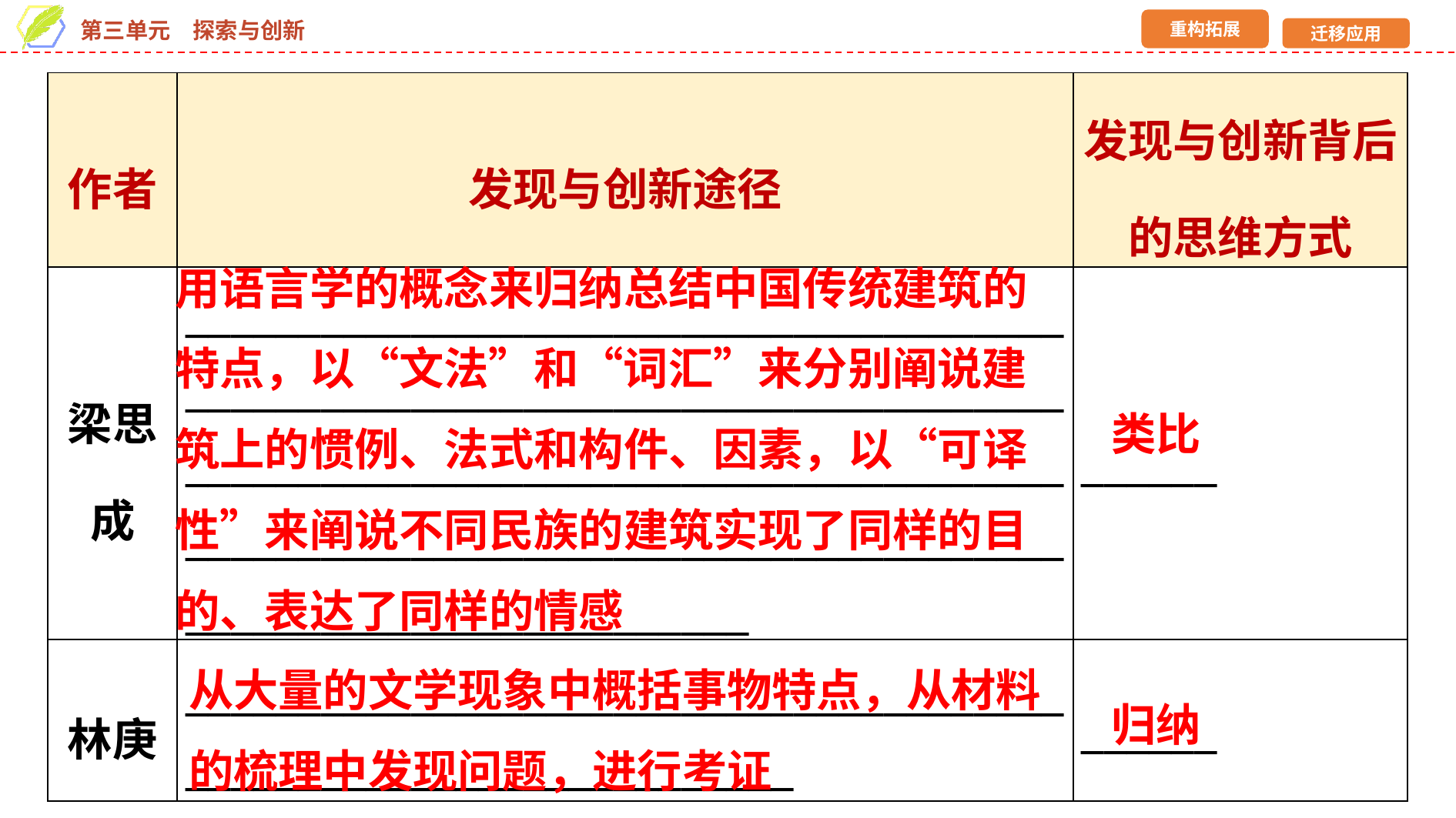

| 作者 | 发现与创新途径 | 发现与创新背后的思维方式 |
| --- | --- | --- |
| 梁思成 | \_\_\_\_\_\_\_\_\_\_\_\_\_\_\_\_\_\_\_\_\_\_\_\_\_\_\_\_\_\_\_\_\_\_\_\_\_\_\_\_\_\_\_\_\_\_\_\_\_\_\_\_\_\_\_\_\_\_\_\_\_\_\_\_\_\_\_\_\_\_\_\_\_\_\_\_\_\_\_\_\_\_\_\_\_\_\_\_\_\_\_\_\_\_\_\_\_\_\_\_\_\_\_\_\_\_\_\_\_\_\_\_\_\_\_\_\_\_\_\_\_\_\_\_\_\_\_\_\_\_\_\_\_\_\_\_\_\_\_\_\_\_\_\_\_\_\_\_\_\_\_\_\_\_\_\_\_\_\_\_\_\_\_\_\_\_\_\_\_\_\_\_\_\_\_\_\_\_\_\_\_ | \_\_\_\_\_\_ |
| 林庚 | \_\_\_\_\_\_\_\_\_\_\_\_\_\_\_\_\_\_\_\_\_\_\_\_\_\_\_\_\_\_\_\_\_\_\_\_\_\_\_\_\_\_\_\_\_\_\_\_\_\_\_\_\_\_\_\_\_\_\_\_\_\_\_\_\_\_ | \_\_\_\_\_\_ |
用语言学的概念来归纳总结中国传统建筑的特点，以“文法”和“词汇”来分别阐说建筑上的惯例、法式和构件、因素，以“可译性”来阐说不同民族的建筑实现了同样的目的、表达了同样的情感
类比
从大量的文学现象中概括事物特点，从材料的梳理中发现问题，进行考证
归纳